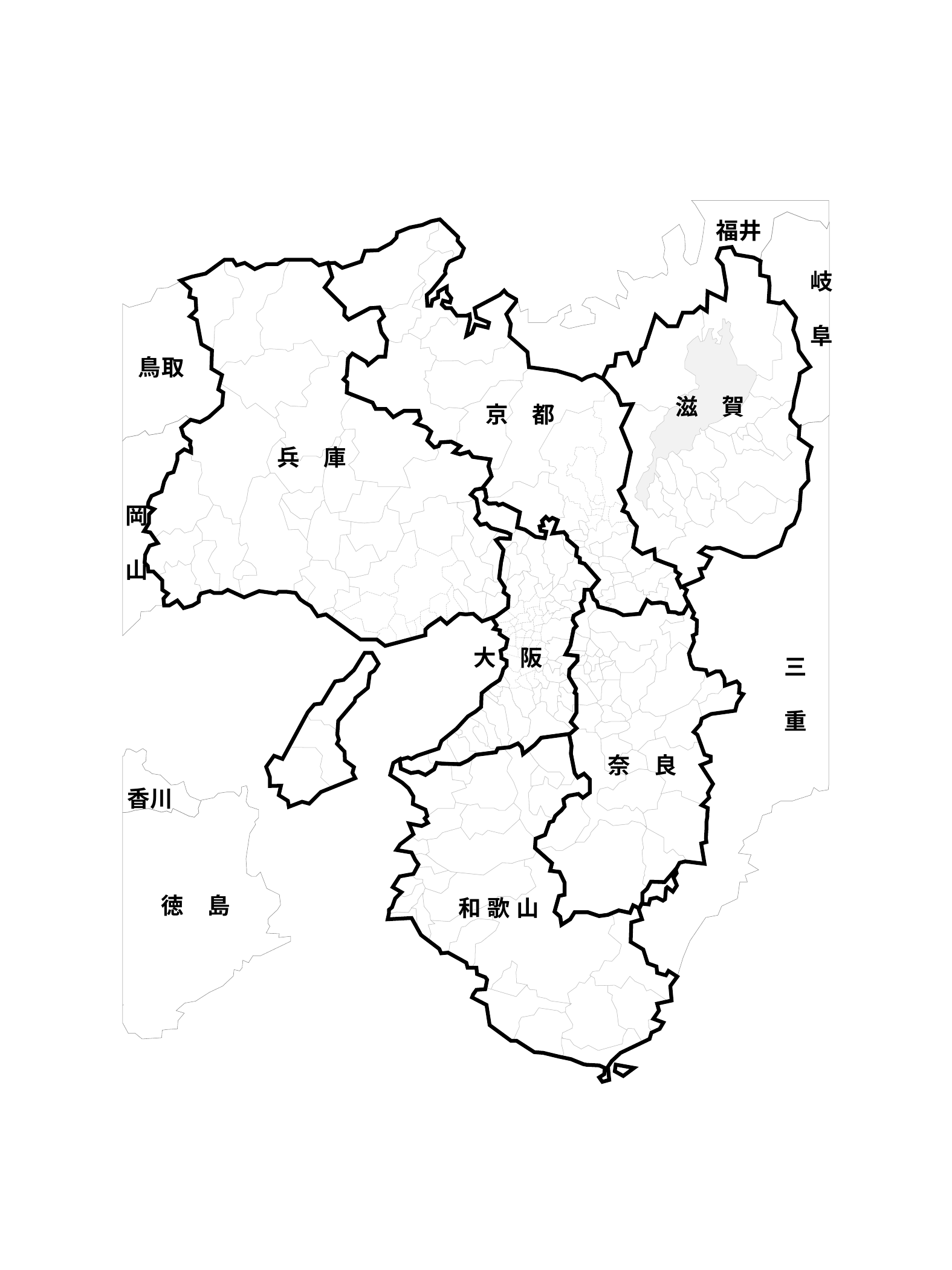

福井
岐　阜
三　重
鳥取
岡　山
香川
徳　島

京　都

滋　賀

兵　庫

大　阪

奈　良

和 歌 山